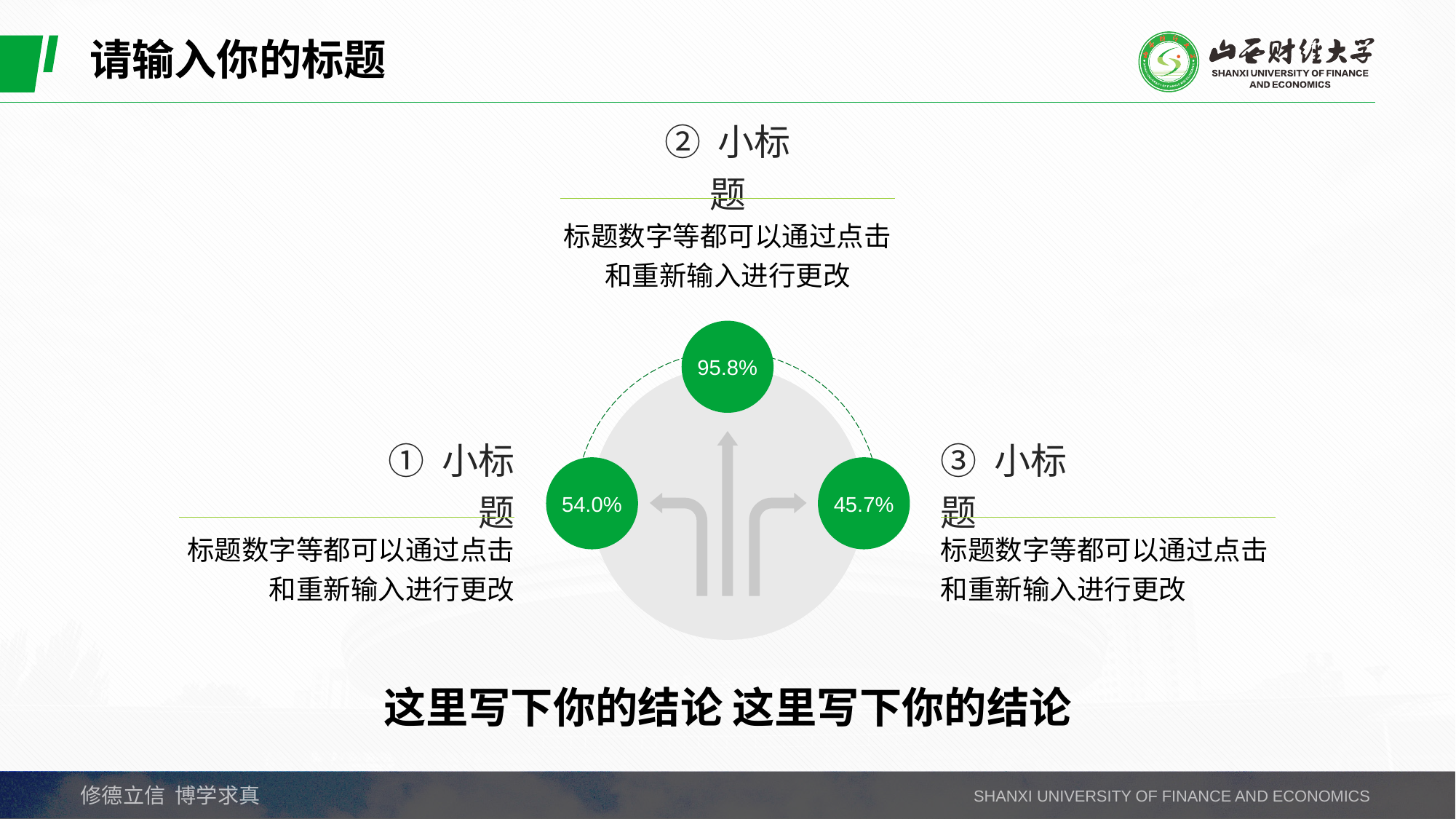

请输入你的标题
② 小标题
标题数字等都可以通过点击和重新输入进行更改
95.8%

① 小标题
③ 小标题
54.0%
45.7%

标题数字等都可以通过点击和重新输入进行更改
标题数字等都可以通过点击和重新输入进行更改
这里写下你的结论 这里写下你的结论